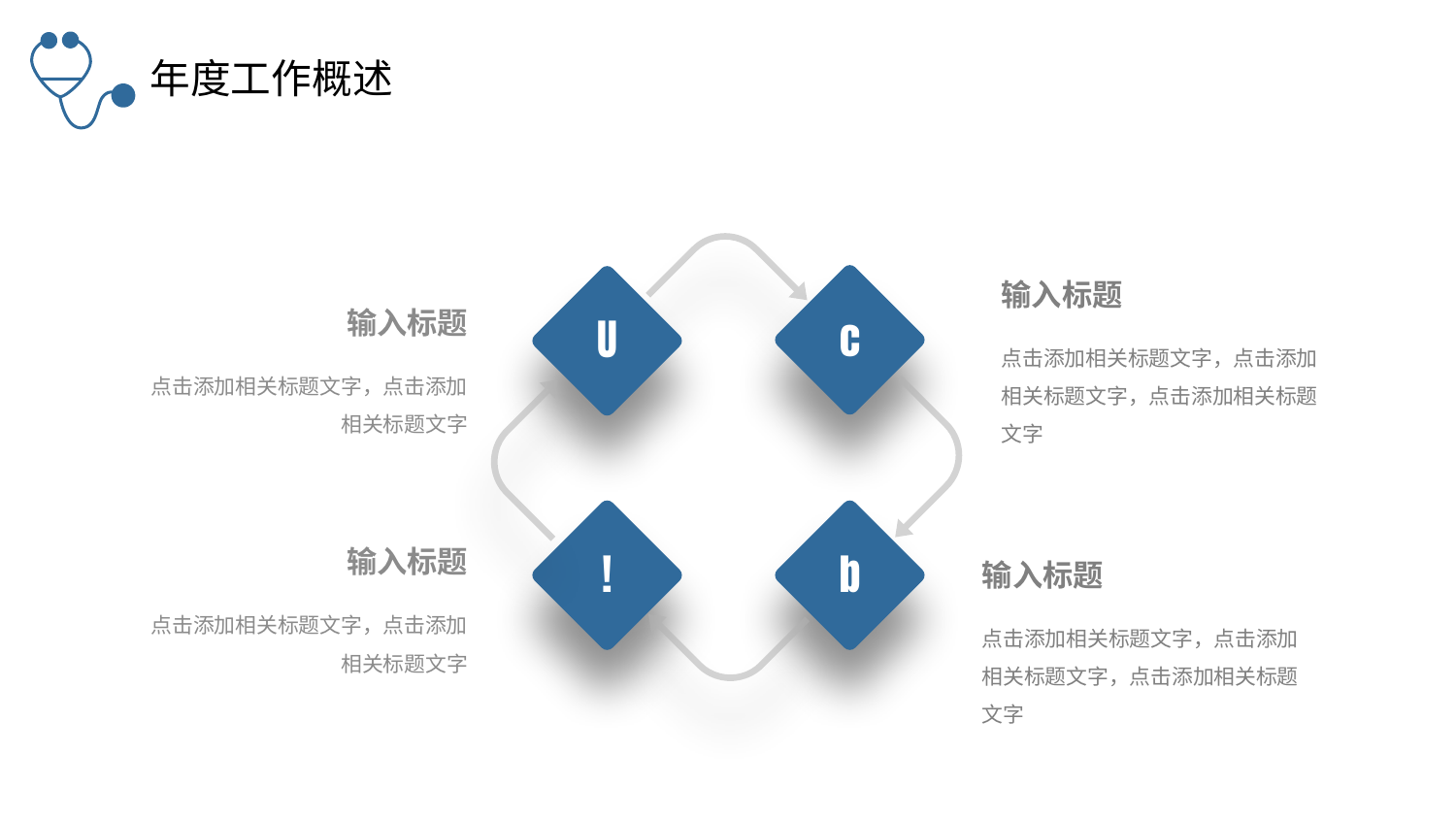

年度工作概述

输入标题
点击添加相关标题文字，点击添加相关标题文字，点击添加相关标题文字
c
U
输入标题
点击添加相关标题文字，点击添加相关标题文字

!
b
输入标题
点击添加相关标题文字，点击添加相关标题文字
输入标题
点击添加相关标题文字，点击添加相关标题文字，点击添加相关标题文字